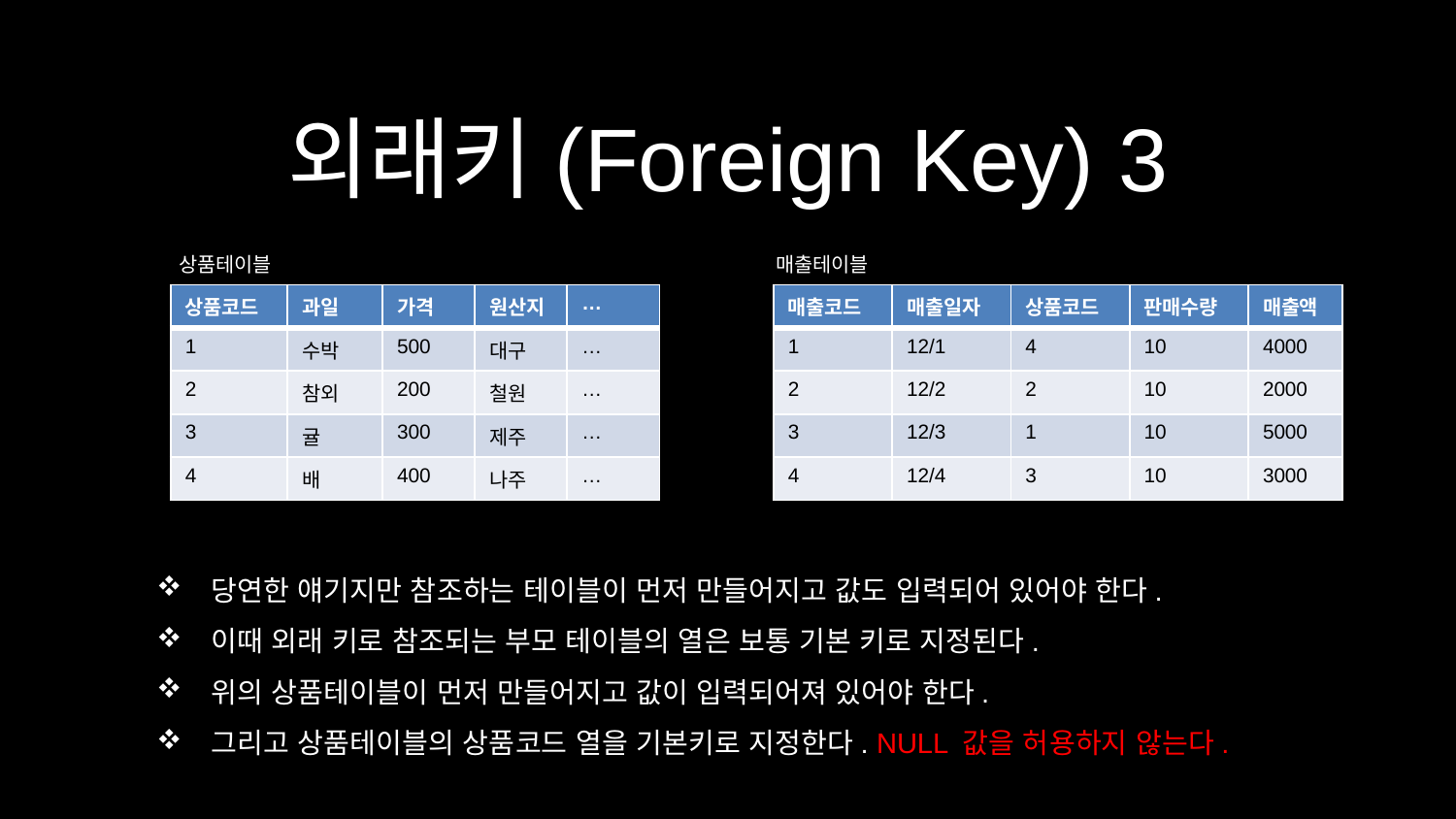

# 외래키(Foreign Key) 3
상품테이블
매출테이블
| 상품코드 | 과일 | 가격 | 원산지 | … |
| --- | --- | --- | --- | --- |
| 1 | 수박 | 500 | 대구 | … |
| 2 | 참외 | 200 | 철원 | … |
| 3 | 귤 | 300 | 제주 | … |
| 4 | 배 | 400 | 나주 | … |
| 매출코드 | 매출일자 | 상품코드 | 판매수량 | 매출액 |
| --- | --- | --- | --- | --- |
| 1 | 12/1 | 4 | 10 | 4000 |
| 2 | 12/2 | 2 | 10 | 2000 |
| 3 | 12/3 | 1 | 10 | 5000 |
| 4 | 12/4 | 3 | 10 | 3000 |
당연한 얘기지만 참조하는 테이블이 먼저 만들어지고 값도 입력되어 있어야 한다.
이때 외래 키로 참조되는 부모 테이블의 열은 보통 기본 키로 지정된다.
위의 상품테이블이 먼저 만들어지고 값이 입력되어져 있어야 한다.
그리고 상품테이블의 상품코드 열을 기본키로 지정한다. NULL 값을 허용하지 않는다.